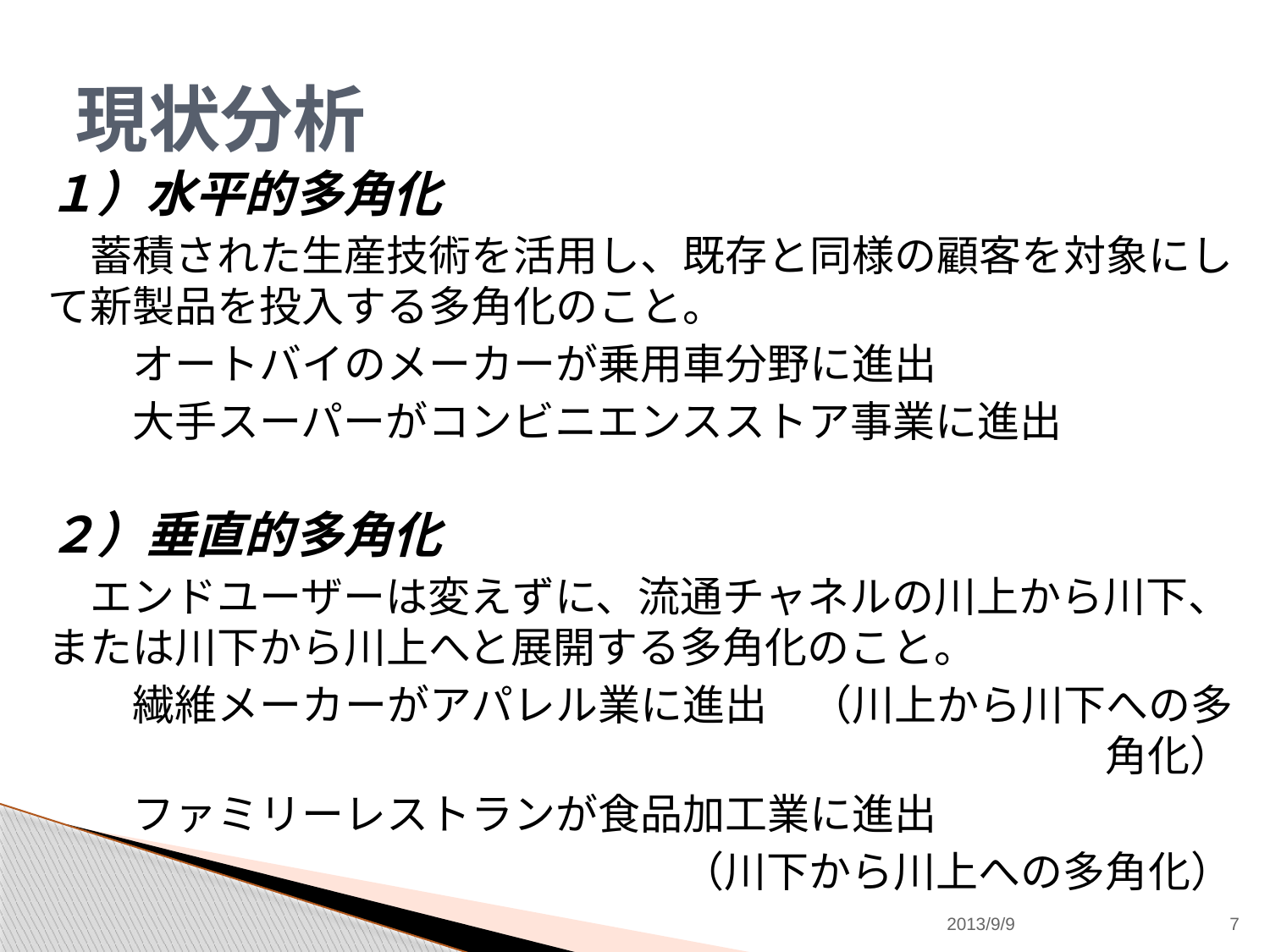

# 現状分析
１）水平的多角化
　蓄積された生産技術を活用し、既存と同様の顧客を対象にして新製品を投入する多角化のこと。
　　オートバイのメーカーが乗用車分野に進出
　　大手スーパーがコンビニエンスストア事業に進出
２）垂直的多角化
　エンドユーザーは変えずに、流通チャネルの川上から川下、または川下から川上へと展開する多角化のこと。
　　繊維メーカーがアパレル業に進出　（川上から川下への多角化）
　　ファミリーレストランが食品加工業に進出
（川下から川上への多角化）

2013/9/9
7